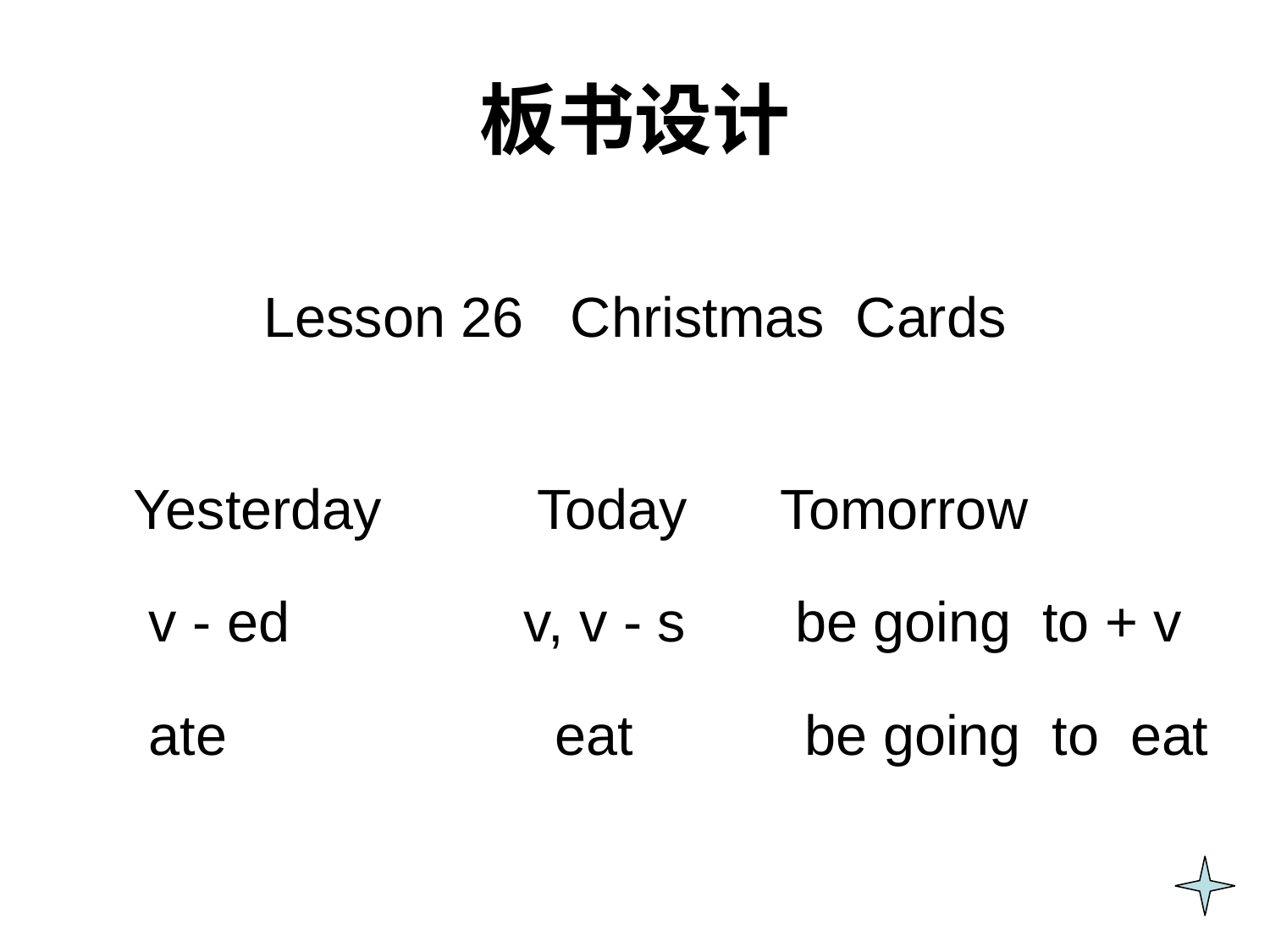

# 板书设计
 Lesson 26   Christmas  Cards

     Yesterday          Today      Tomorrow
      v - ed               v, v - s       be going  to + v
      ate                     eat           be going  to  eat